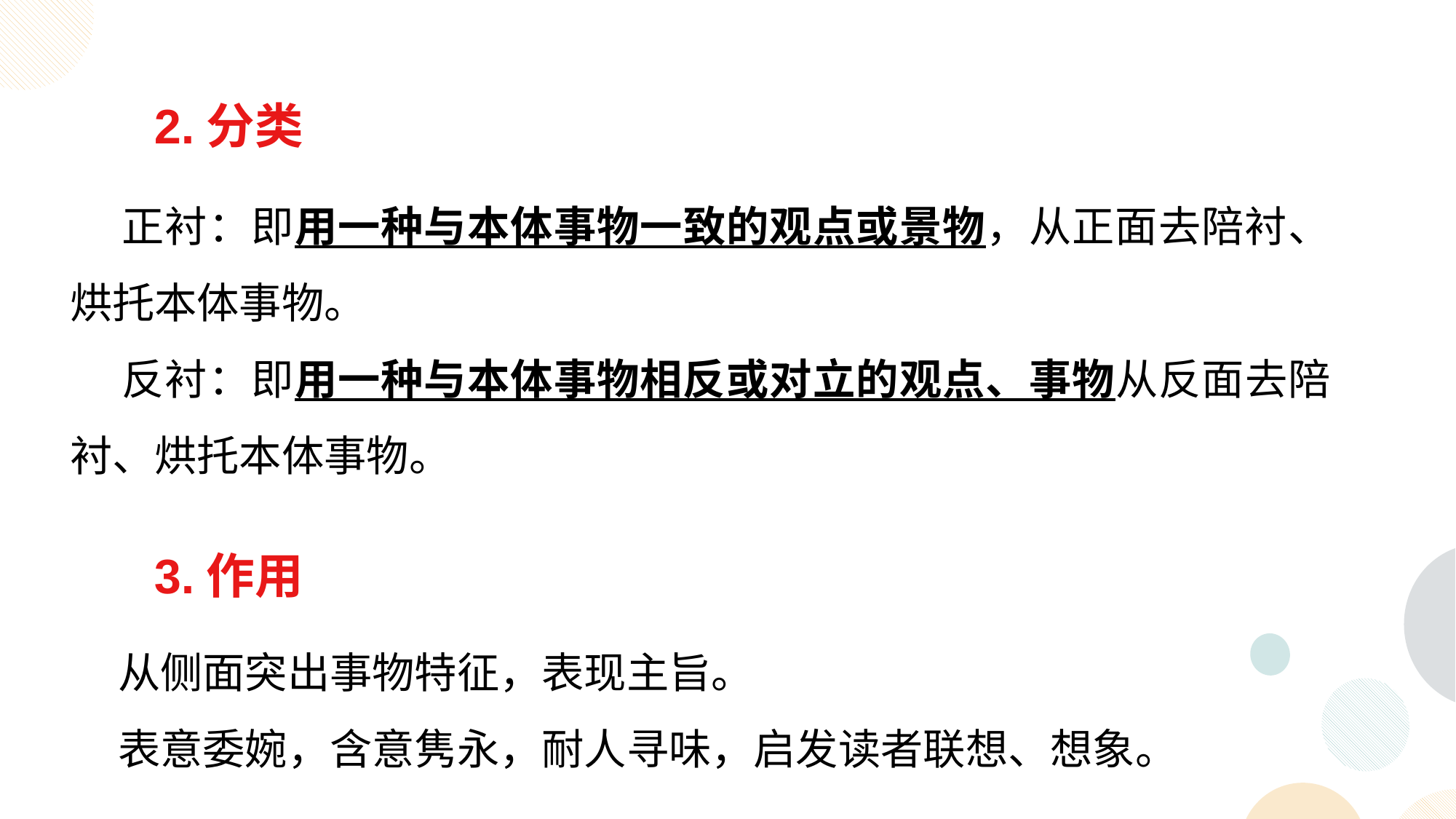

2.分类
    正衬：即用一种与本体事物一致的观点或景物，从正面去陪衬、烘托本体事物。
    反衬：即用一种与本体事物相反或对立的观点、事物从反面去陪衬、烘托本体事物。
3.作用

    从侧面突出事物特征，表现主旨。
    表意委婉，含意隽永，耐人寻味，启发读者联想、想象。